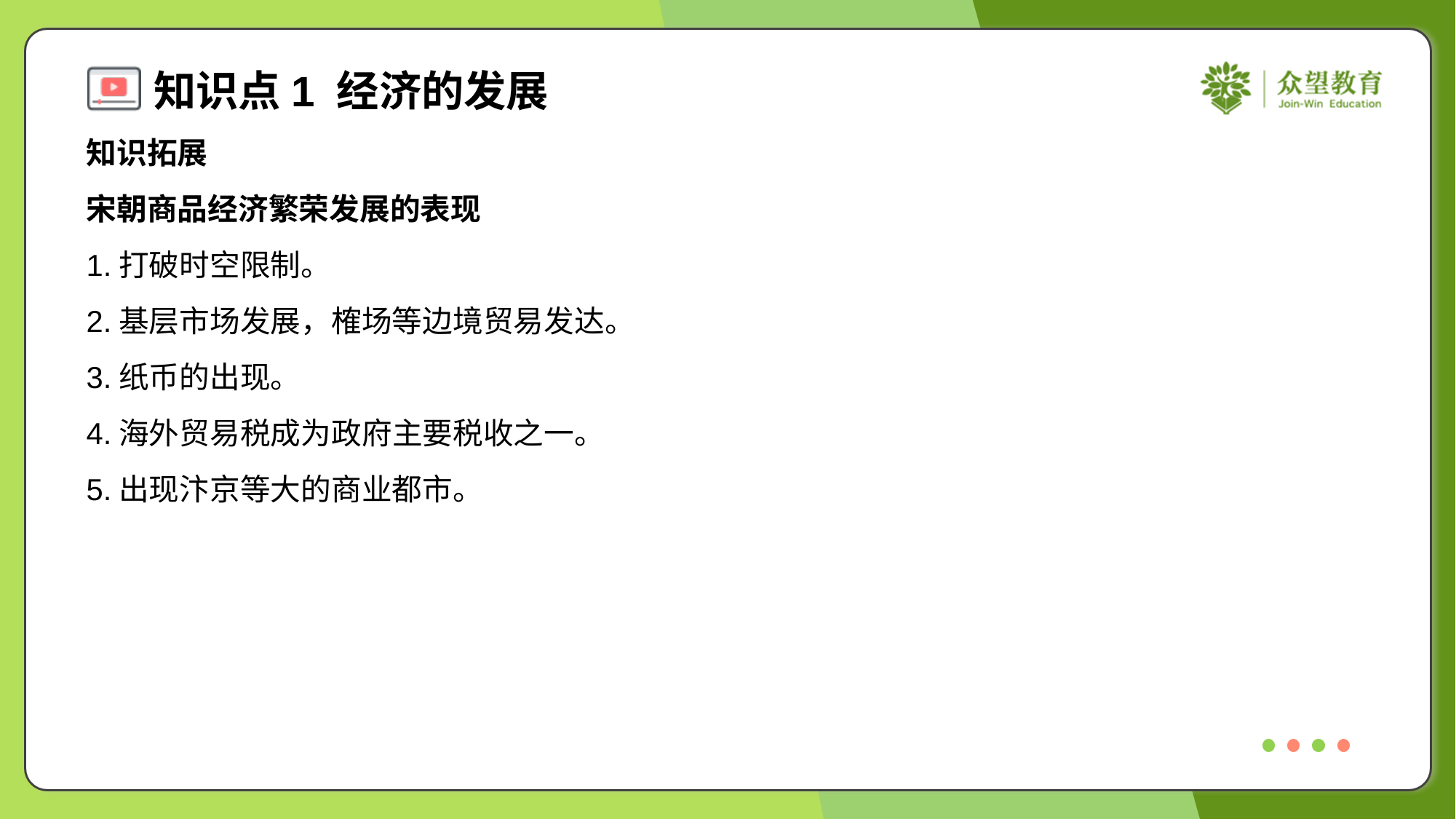

知识拓展
宋朝商品经济繁荣发展的表现
1.打破时空限制。
2.基层市场发展，榷场等边境贸易发达。
3.纸币的出现。
4.海外贸易税成为政府主要税收之一。
5.出现汴京等大的商业都市。